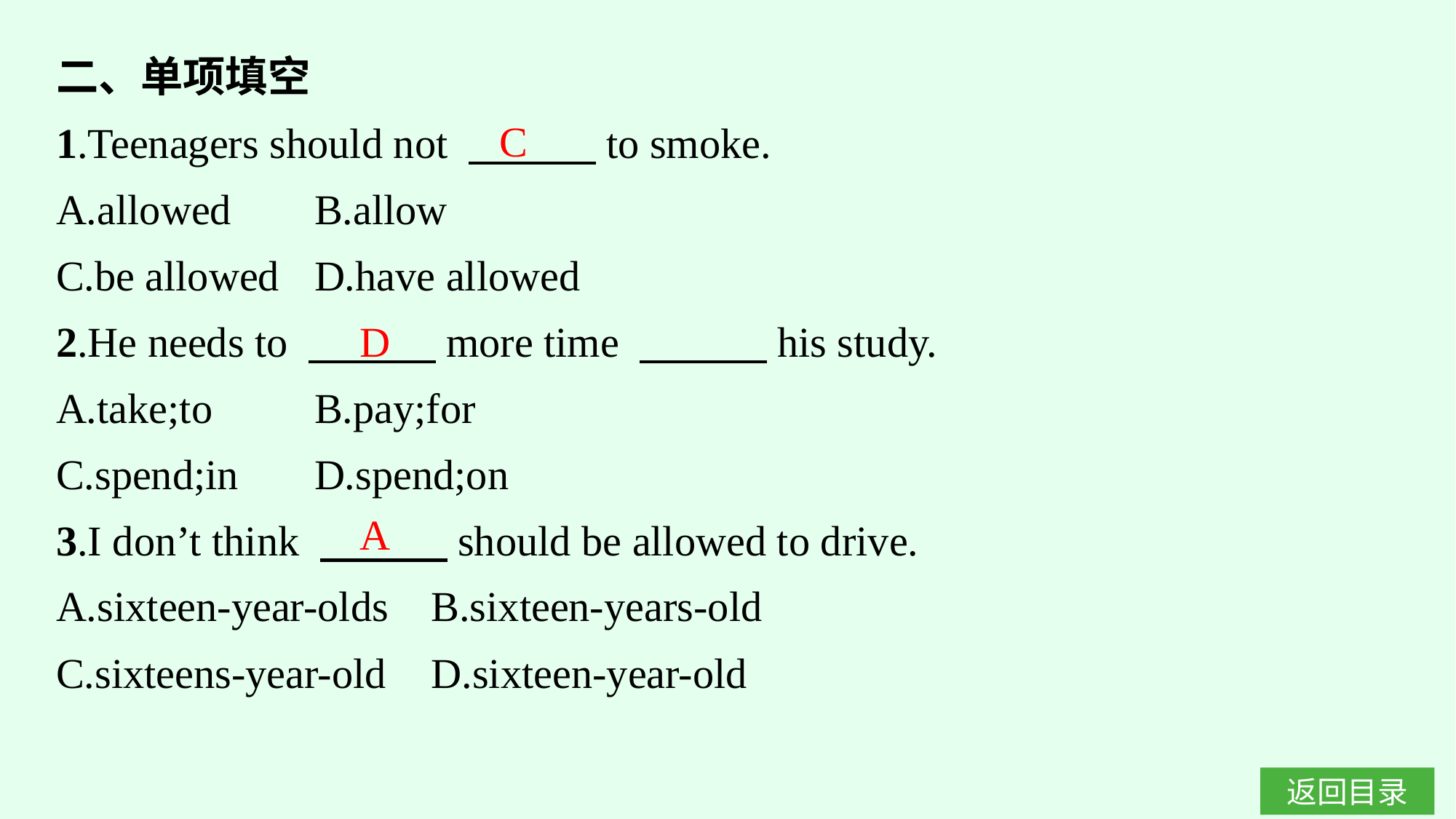

二、单项填空
1.Teenagers should not 　　　to smoke.
A.allowed	B.allow
C.be allowed	D.have allowed
2.He needs to 　　　more time 　　　his study.
A.take;to	B.pay;for
C.spend;in	D.spend;on
3.I don’t think 　　　should be allowed to drive.
A.sixteen-year-olds	B.sixteen-years-old
C.sixteens-year-old	D.sixteen-year-old
C
D
A